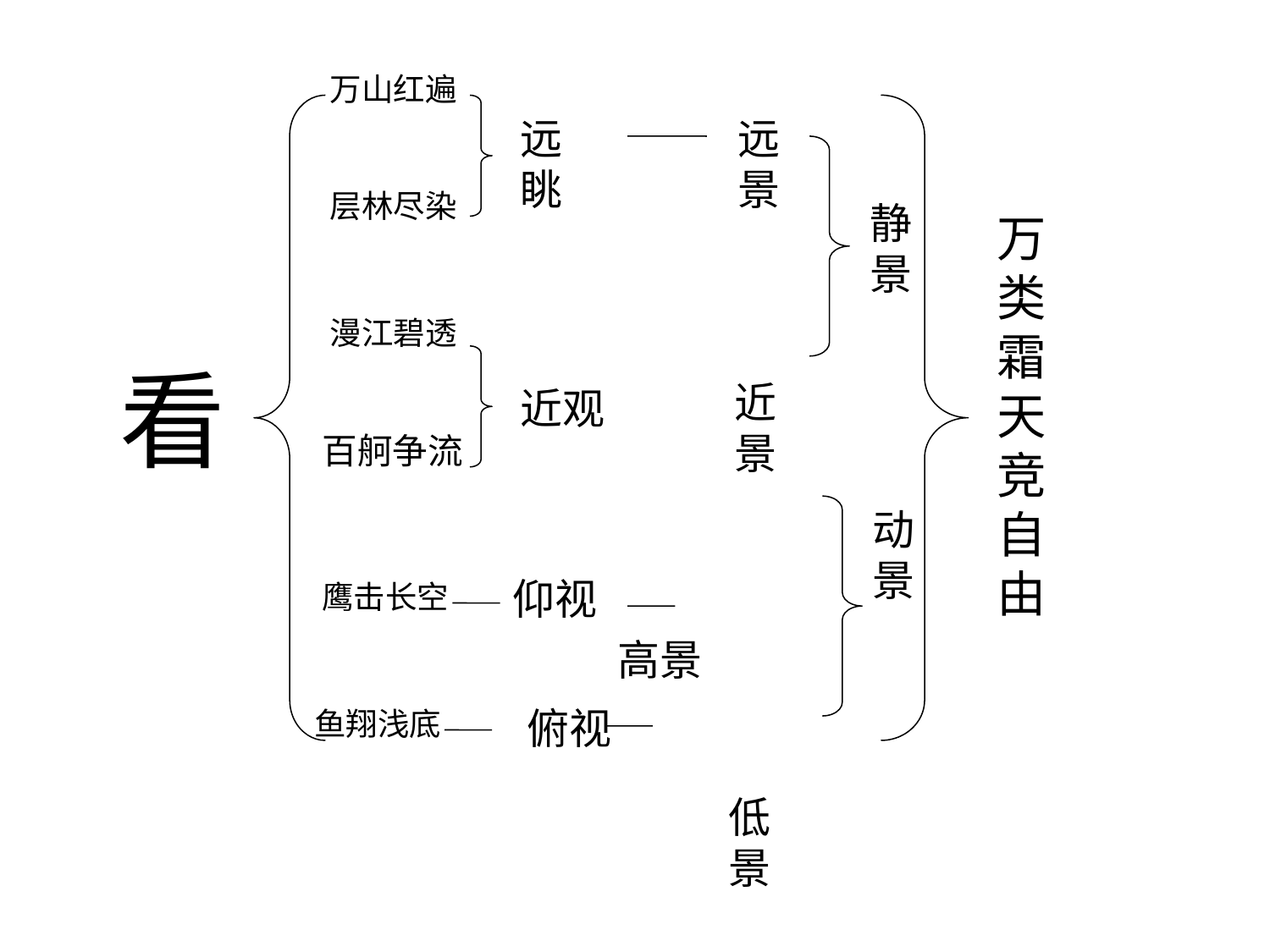

万山红遍

远眺
远景

层林尽染

静景
万类霜天竞自由
漫江碧透

看
近景
近观

百舸争流

动
景

仰视
鹰击长空
                高景

                     低景
俯视
鱼翔浅底